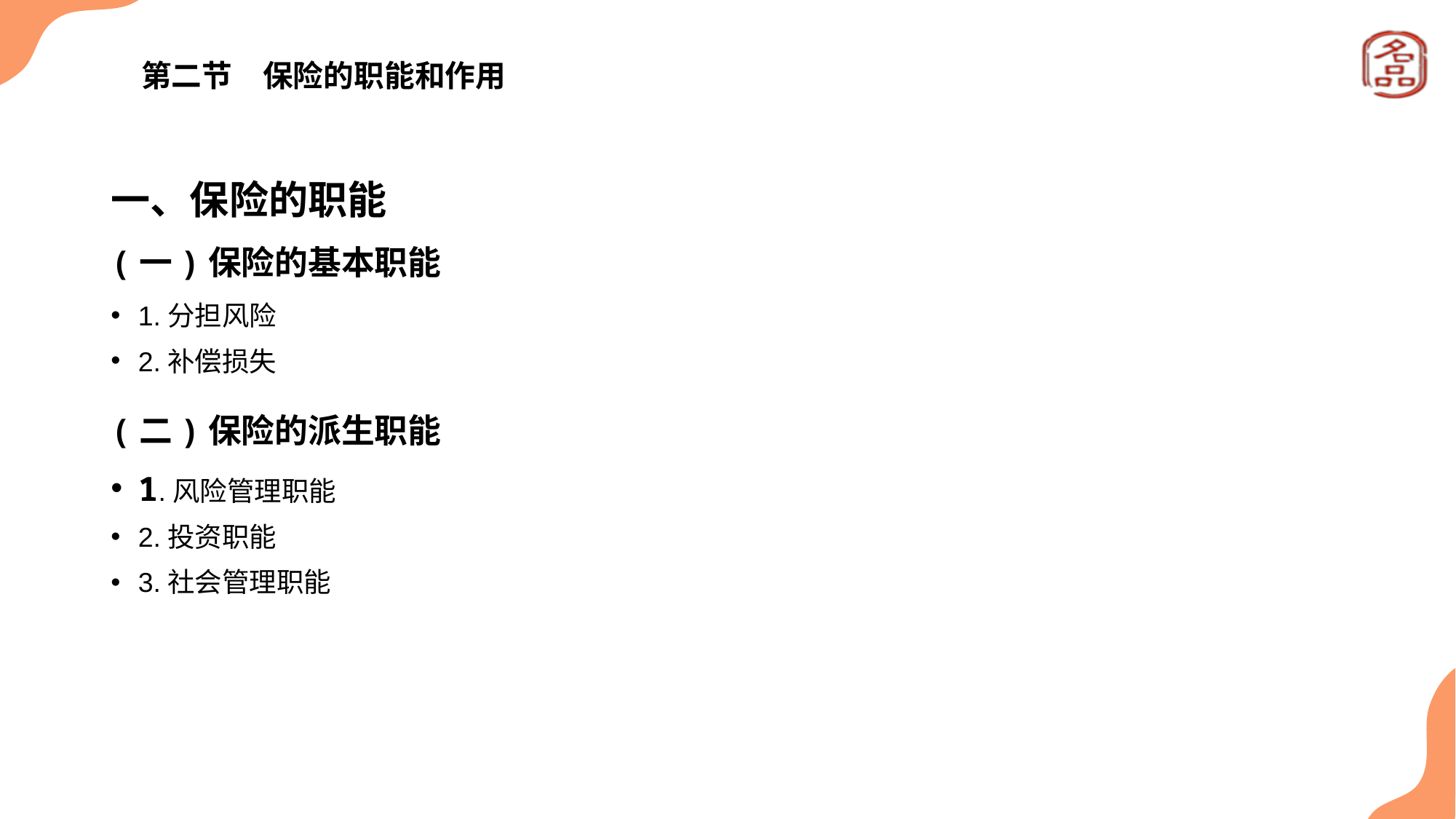

# 第二节　保险的职能和作用
一、保险的职能
(一)保险的基本职能
1.分担风险
2.补偿损失
(二)保险的派生职能
1.风险管理职能
2.投资职能
3.社会管理职能